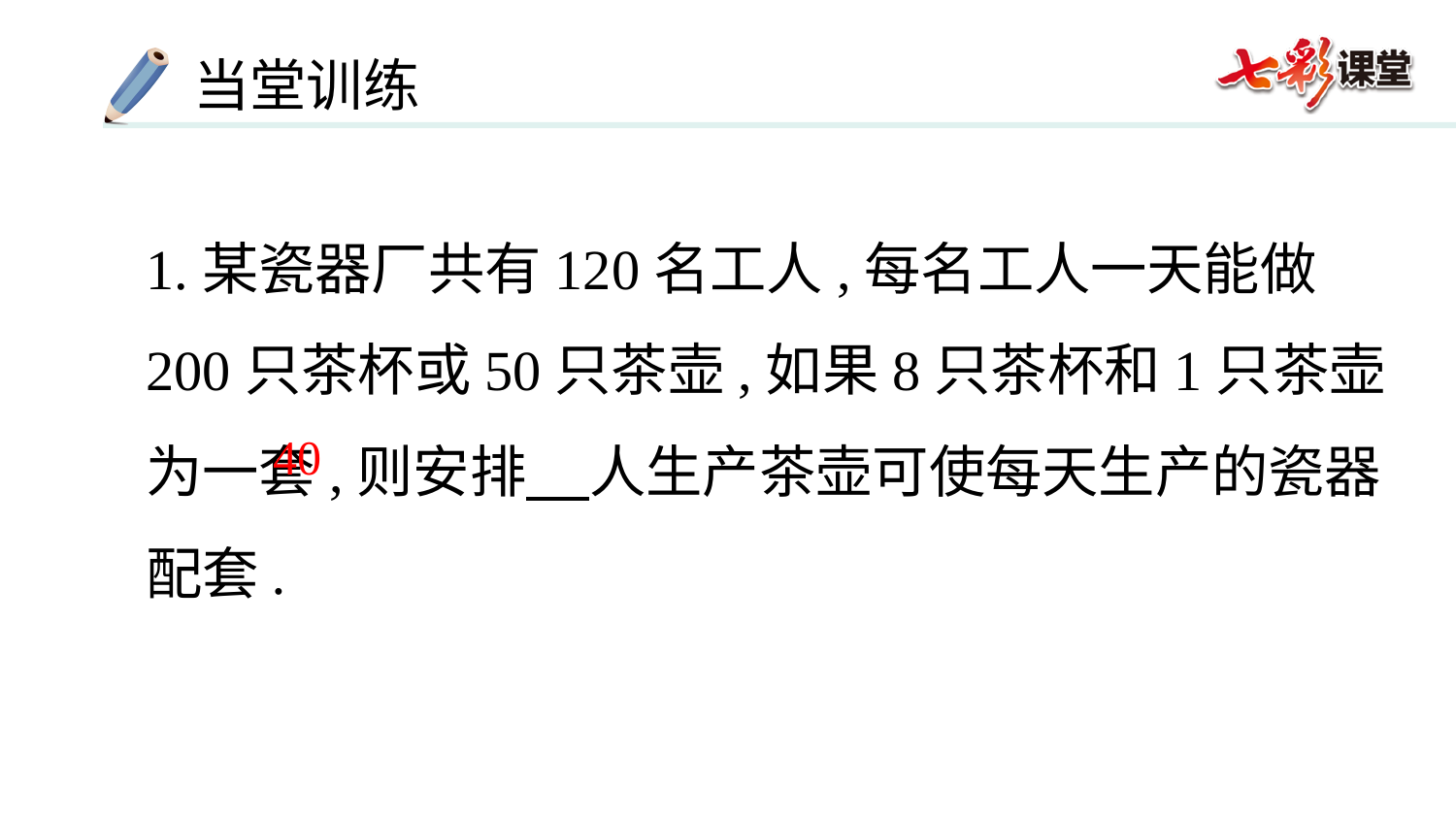

1.某瓷器厂共有120名工人,每名工人一天能做200只茶杯或50只茶壶,如果8只茶杯和1只茶壶为一套,则安排     人生产茶壶可使每天生产的瓷器配套.
40